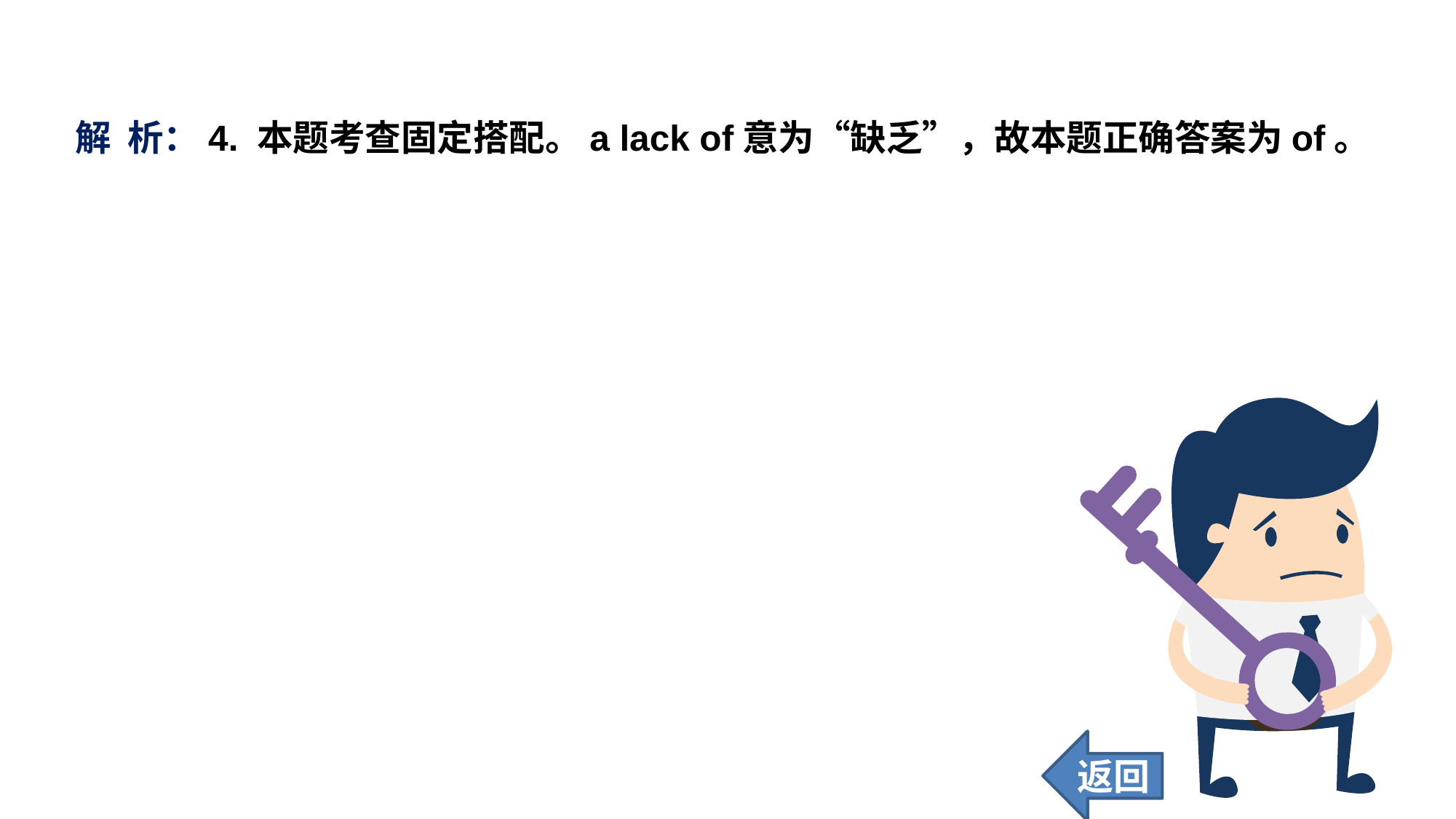

解  析：4. 本题考查固定搭配。a lack of意为“缺乏”，故本题正确答案为of。

返回
174